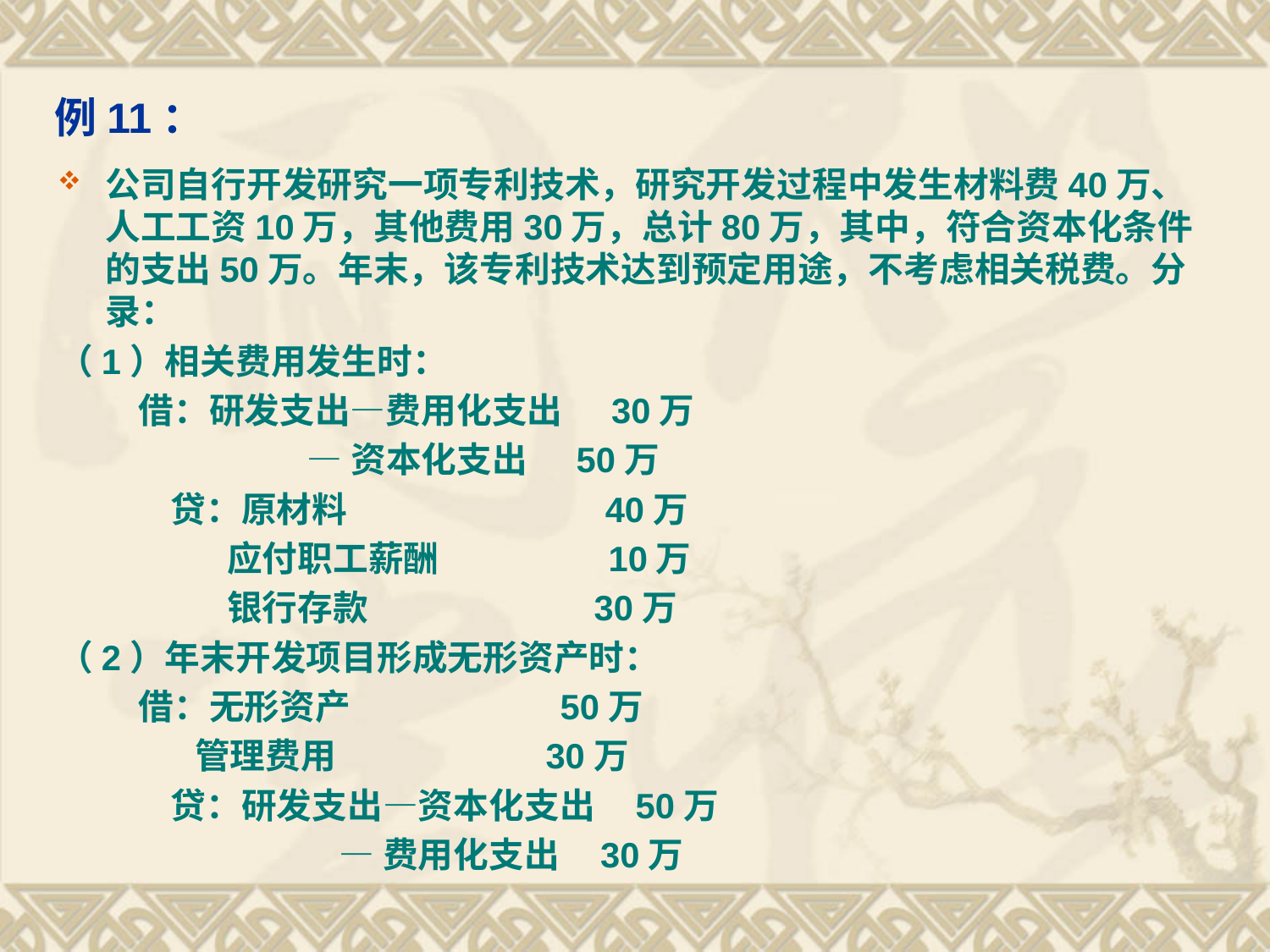

# 例11：
公司自行开发研究一项专利技术，研究开发过程中发生材料费40万、人工工资10万，其他费用30万，总计80万，其中，符合资本化条件的支出50万。年末，该专利技术达到预定用途，不考虑相关税费。分录：
（1）相关费用发生时：
         借：研发支出—费用化支出     30万
                               —资本化支出     50万
             贷：原材料                               40万
                    应付职工薪酬                    10万
                    银行存款                           30万
（2）年末开发项目形成无形资产时：
         借：无形资产                         50万
                管理费用                         30万
             贷：研发支出—资本化支出    50万
                                   —费用化支出    30万